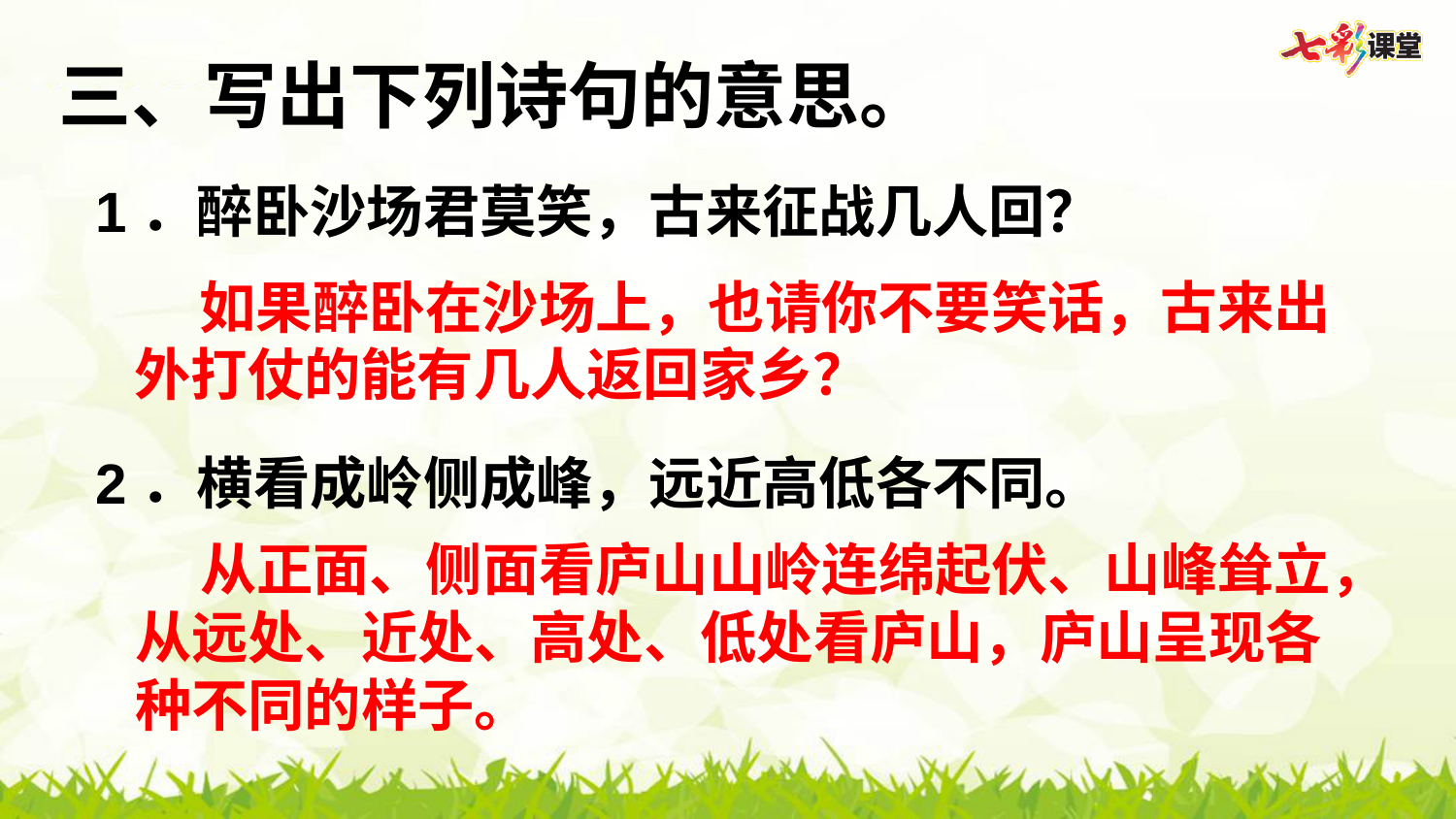

三、写出下列诗句的意思。
1．醉卧沙场君莫笑，古来征战几人回？

2．横看成岭侧成峰，远近高低各不同。
    如果醉卧在沙场上，也请你不要笑话，古来出外打仗的能有几人返回家乡？
    从正面、侧面看庐山山岭连绵起伏、山峰耸立，从远处、近处、高处、低处看庐山，庐山呈现各种不同的样子。